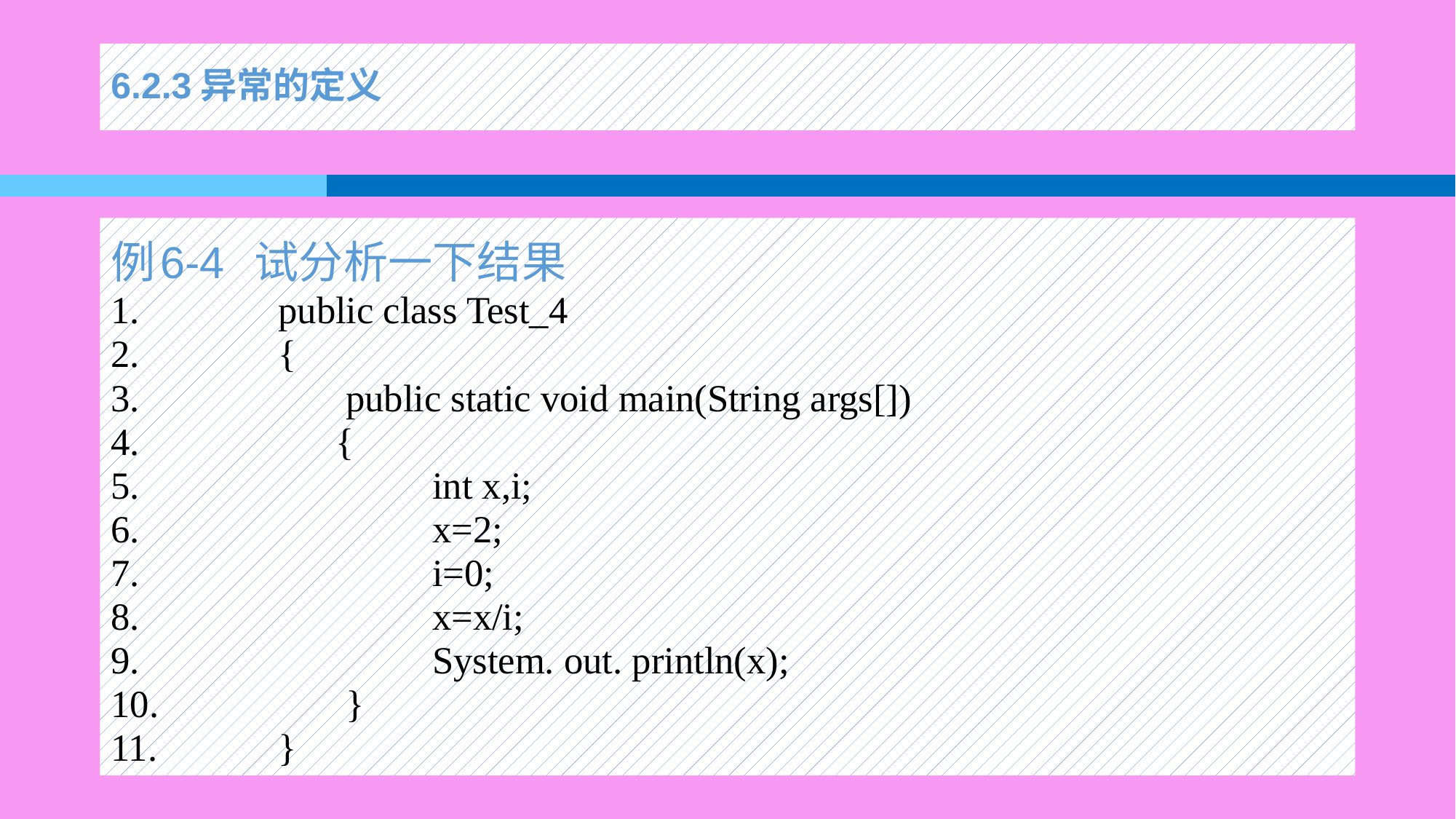

# 6.2.3异常的定义
例6-4  试分析一下结果
public class Test_4
{
       public static void main(String args[])
      {
                int x,i;
                x=2;
                i=0;
                x=x/i;
                System. out. println(x);
       }
}